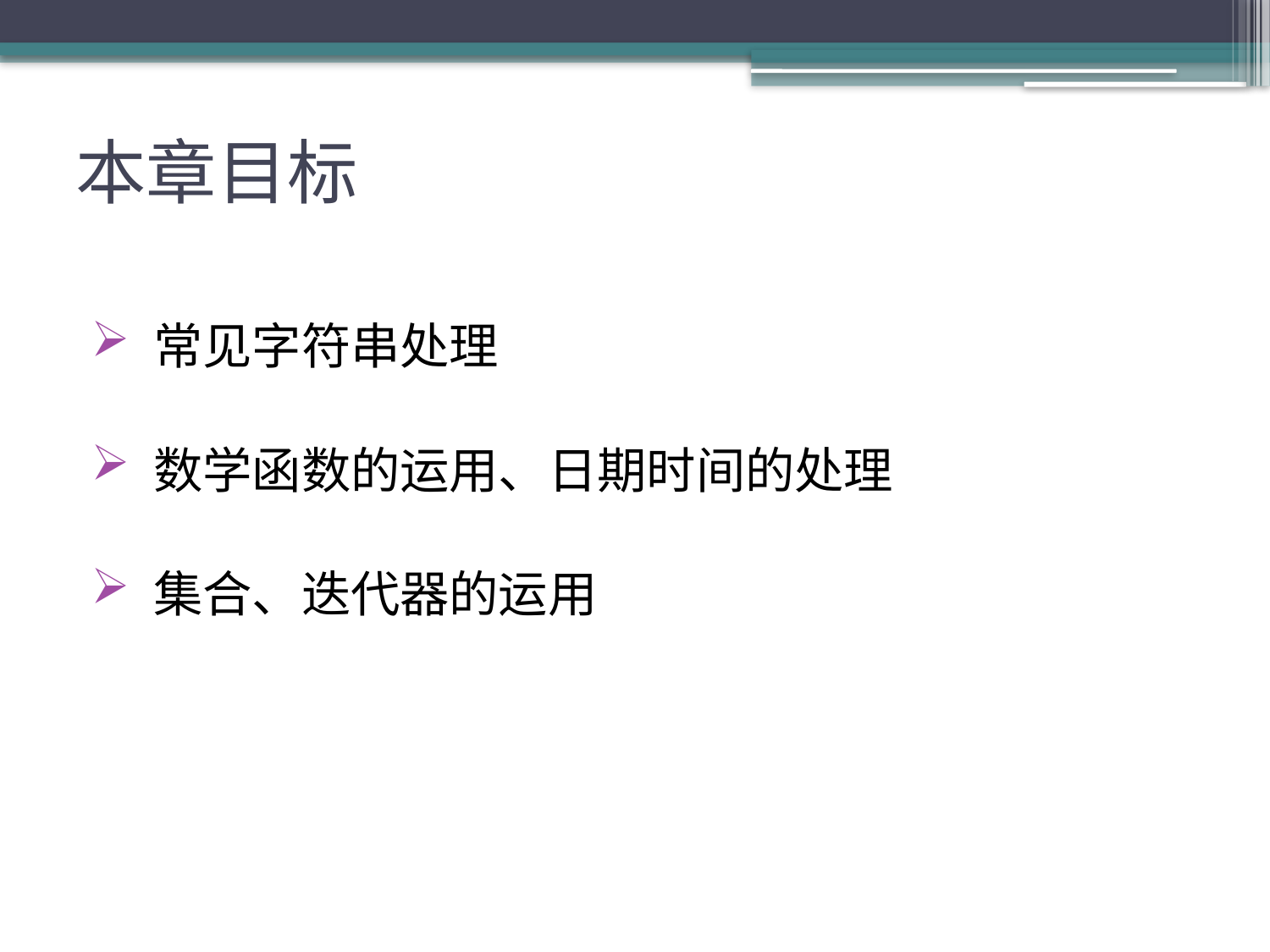

# 本章目标
 常见字符串处理
 数学函数的运用、日期时间的处理
 集合、迭代器的运用